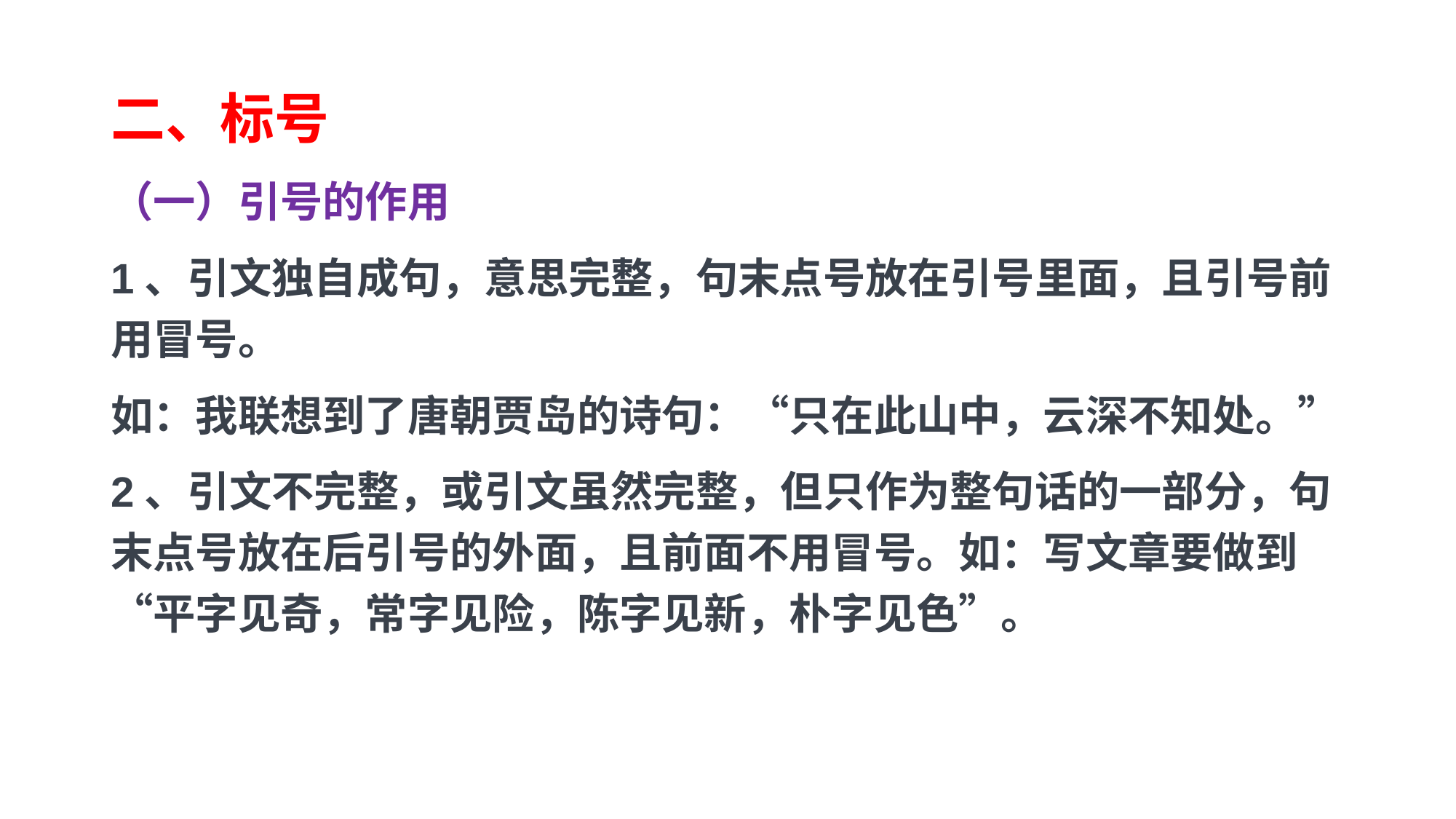

二、标号
（一）引号的作用
1、引文独自成句，意思完整，句末点号放在引号里面，且引号前用冒号。
如：我联想到了唐朝贾岛的诗句：“只在此山中，云深不知处。”
2、引文不完整，或引文虽然完整，但只作为整句话的一部分，句末点号放在后引号的外面，且前面不用冒号。如：写文章要做到“平字见奇，常字见险，陈字见新，朴字见色”。